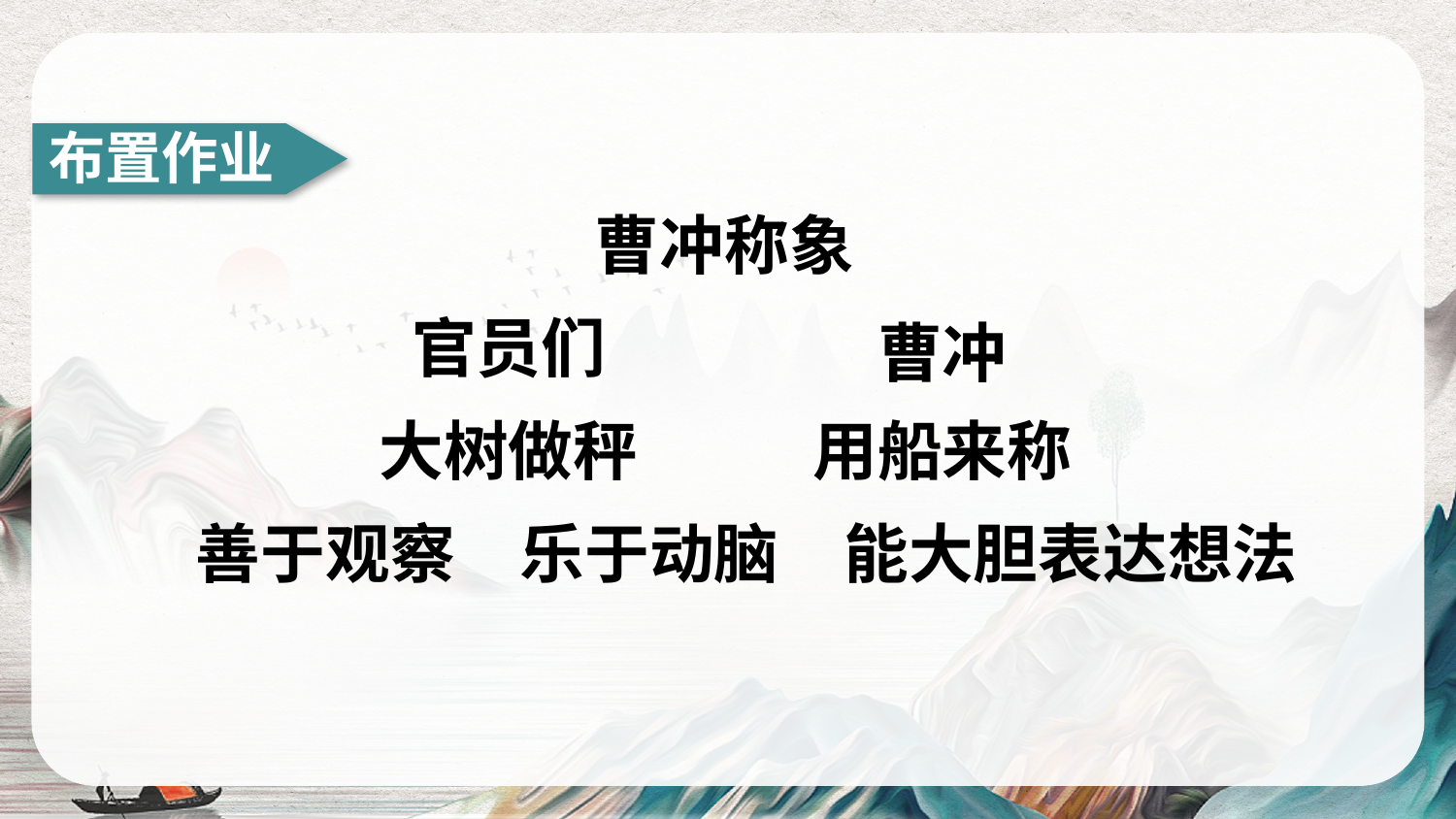

布置作业

曹冲称象
官员们
曹冲
大树做秤
用船来称
善于观察　乐于动脑　能大胆表达想法